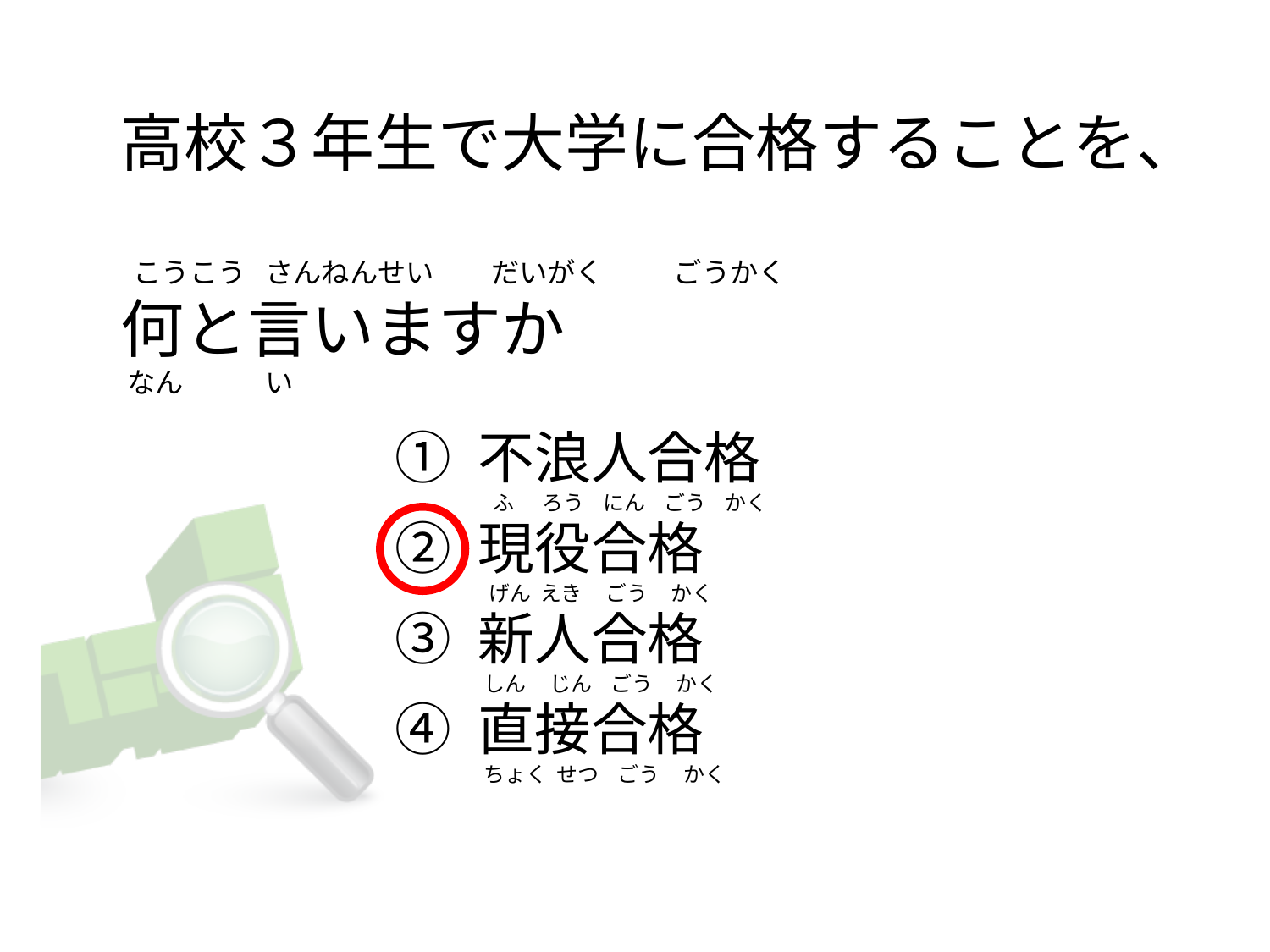

# 高校３年生で大学に合格することを、   こうこう   さんねんせい         だいがく           ごうかく 何と言いますか  なん 　   　い
① 不浪人合格
② 現役合格
③ 新人合格
④ 直接合格
   ふ      ろう    にん    ごう    かく

  げん  えき     ごう     かく
 しん     じん    ごう     かく
 ちょく  せつ    ごう     かく